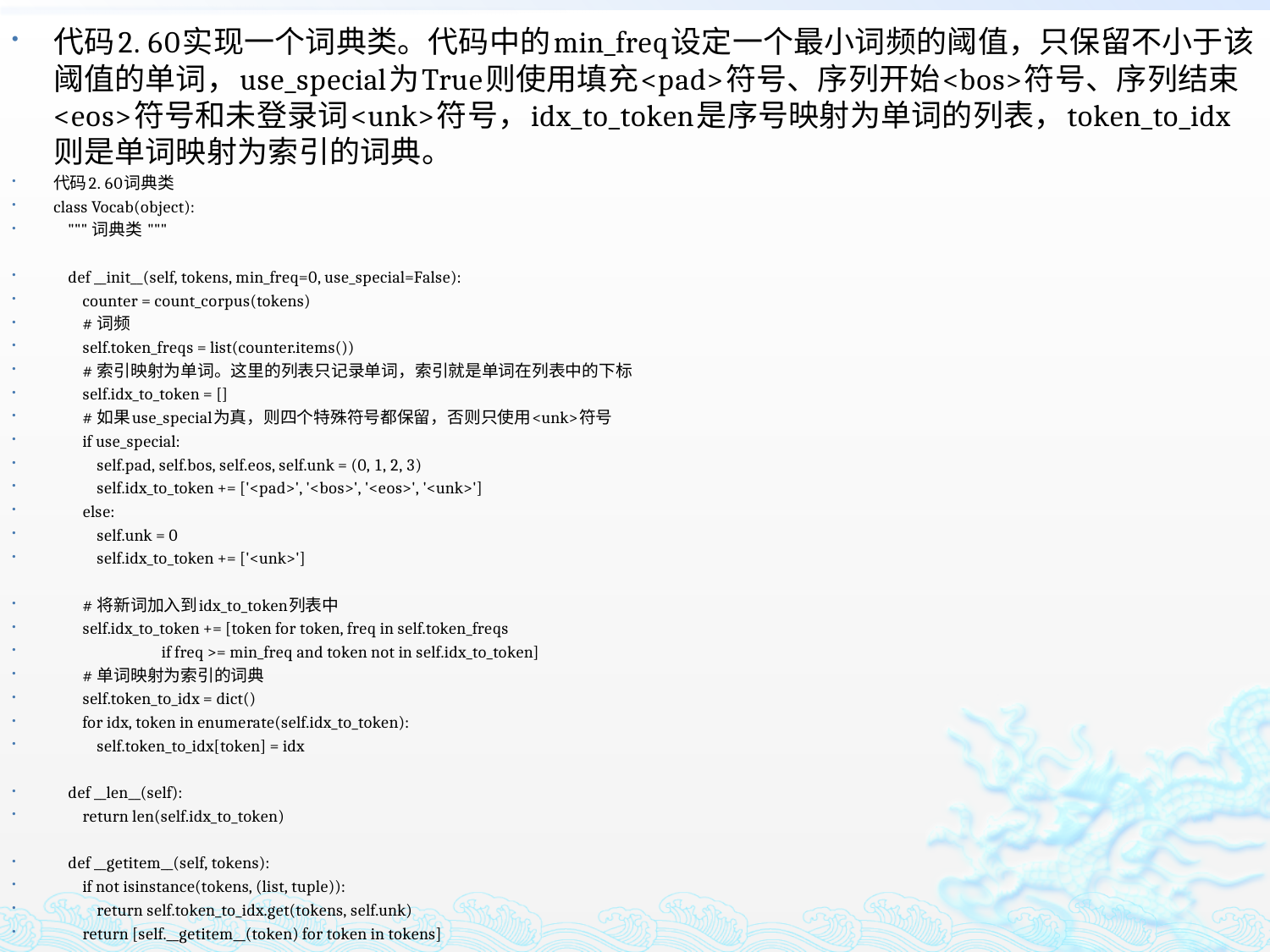

代码2. 60实现一个词典类。代码中的min_freq设定一个最小词频的阈值，只保留不小于该阈值的单词，use_special为True则使用填充<pad>符号、序列开始<bos>符号、序列结束<eos>符号和未登录词<unk>符号，idx_to_token是序号映射为单词的列表，token_to_idx则是单词映射为索引的词典。
代码2. 60词典类
class Vocab(object):
    """ 词典类 """

    def __init__(self, tokens, min_freq=0, use_special=False):
        counter = count_corpus(tokens)
        # 词频
        self.token_freqs = list(counter.items())
        # 索引映射为单词。这里的列表只记录单词，索引就是单词在列表中的下标
        self.idx_to_token = []
        # 如果use_special为真，则四个特殊符号都保留，否则只使用<unk>符号
        if use_special:
            self.pad, self.bos, self.eos, self.unk = (0, 1, 2, 3)
            self.idx_to_token += ['<pad>', '<bos>', '<eos>', '<unk>']
        else:
            self.unk = 0
            self.idx_to_token += ['<unk>']

        # 将新词加入到idx_to_token列表中
        self.idx_to_token += [token for token, freq in self.token_freqs
                              if freq >= min_freq and token not in self.idx_to_token]
        # 单词映射为索引的词典
        self.token_to_idx = dict()
        for idx, token in enumerate(self.idx_to_token):
            self.token_to_idx[token] = idx

    def __len__(self):
        return len(self.idx_to_token)

    def __getitem__(self, tokens):
        if not isinstance(tokens, (list, tuple)):
            return self.token_to_idx.get(tokens, self.unk)
        return [self.__getitem__(token) for token in tokens]